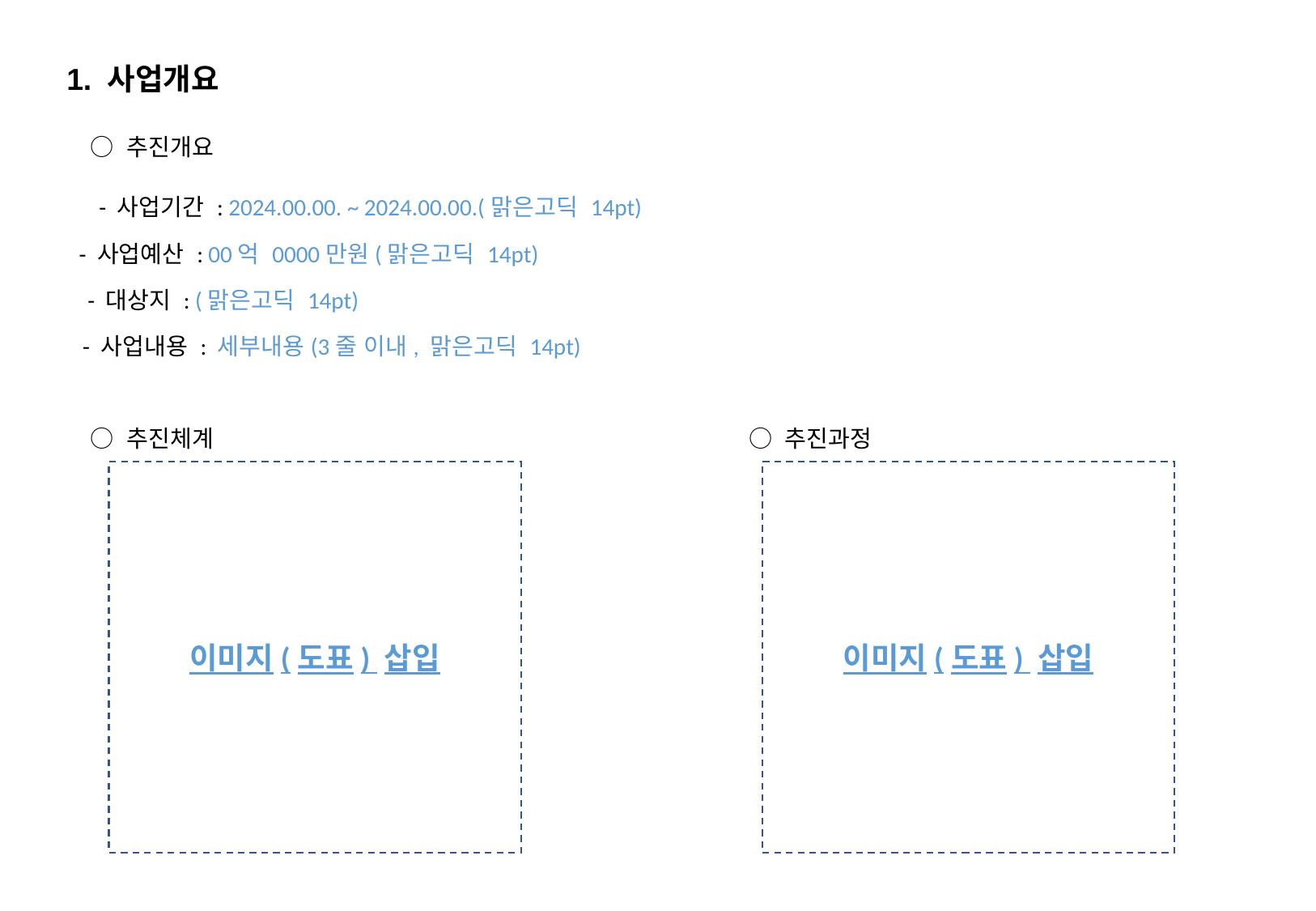

1. 사업개요
○ 추진개요
- 사업기간 : 2024.00.00. ~ 2024.00.00.(맑은고딕 14pt)
- 사업예산 : 00억 0000만원(맑은고딕 14pt)
- 대상지 : (맑은고딕 14pt)
- 사업내용 : 세부내용(3줄 이내, 맑은고딕 14pt)
○ 추진과정
○ 추진체계
이미지(도표) 삽입
이미지(도표) 삽입